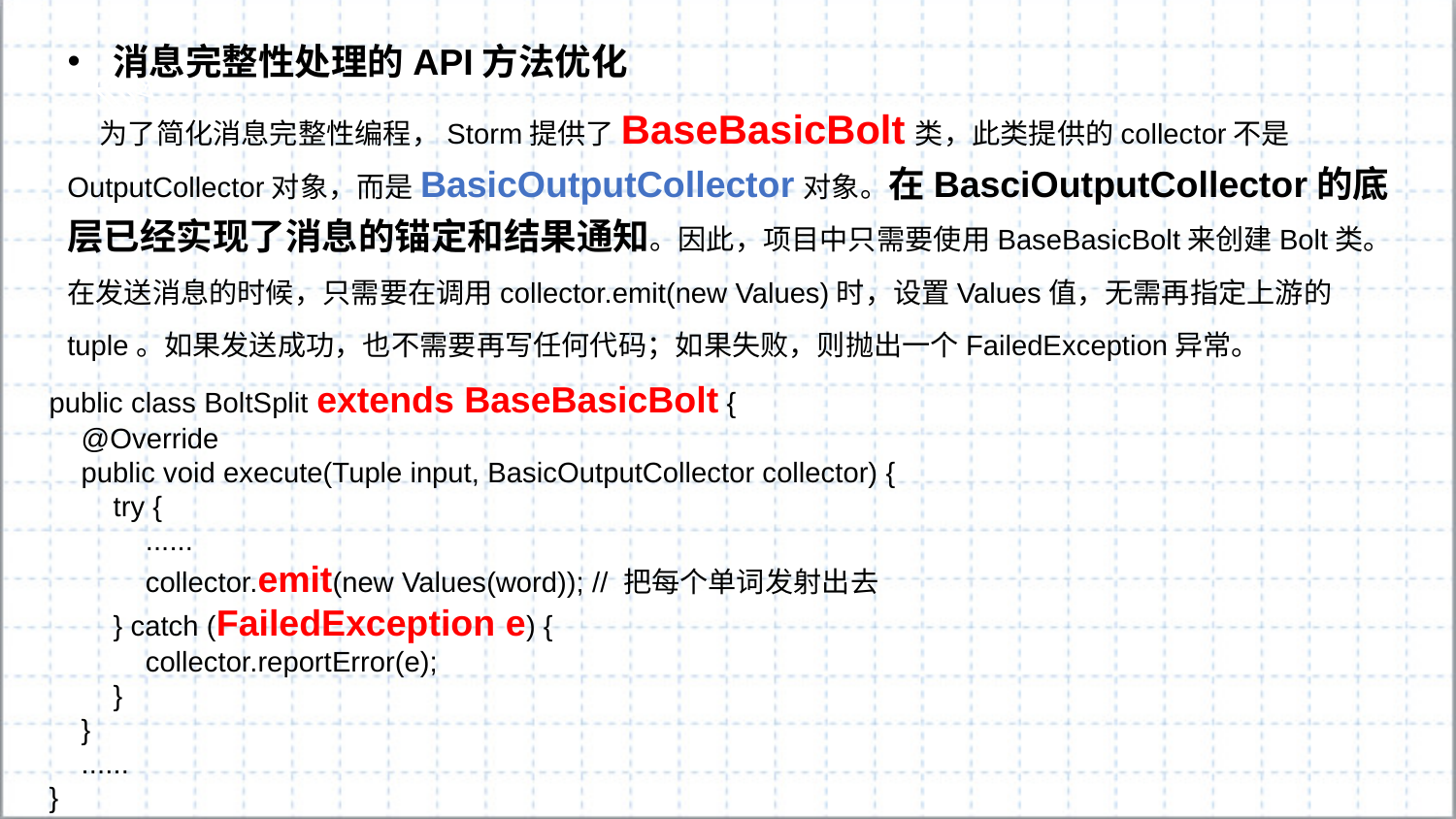

消息完整性处理的API方法优化
    为了简化消息完整性编程，Storm提供了BaseBasicBolt类，此类提供的collector不是OutputCollector对象，而是BasicOutputCollector对象。在BasciOutputCollector的底层已经实现了消息的锚定和结果通知。因此，项目中只需要使用BaseBasicBolt来创建Bolt类。在发送消息的时候，只需要在调用collector.emit(new Values)时，设置Values值，无需再指定上游的tuple。如果发送成功，也不需要再写任何代码；如果失败，则抛出一个FailedException异常。
public class BoltSplit extends BaseBasicBolt {
    @Override
    public void execute(Tuple input, BasicOutputCollector collector) {
        try {
            ......
            collector.emit(new Values(word)); // 把每个单词发射出去
        } catch (FailedException e) {
            collector.reportError(e);
        }
    }
    ......
}